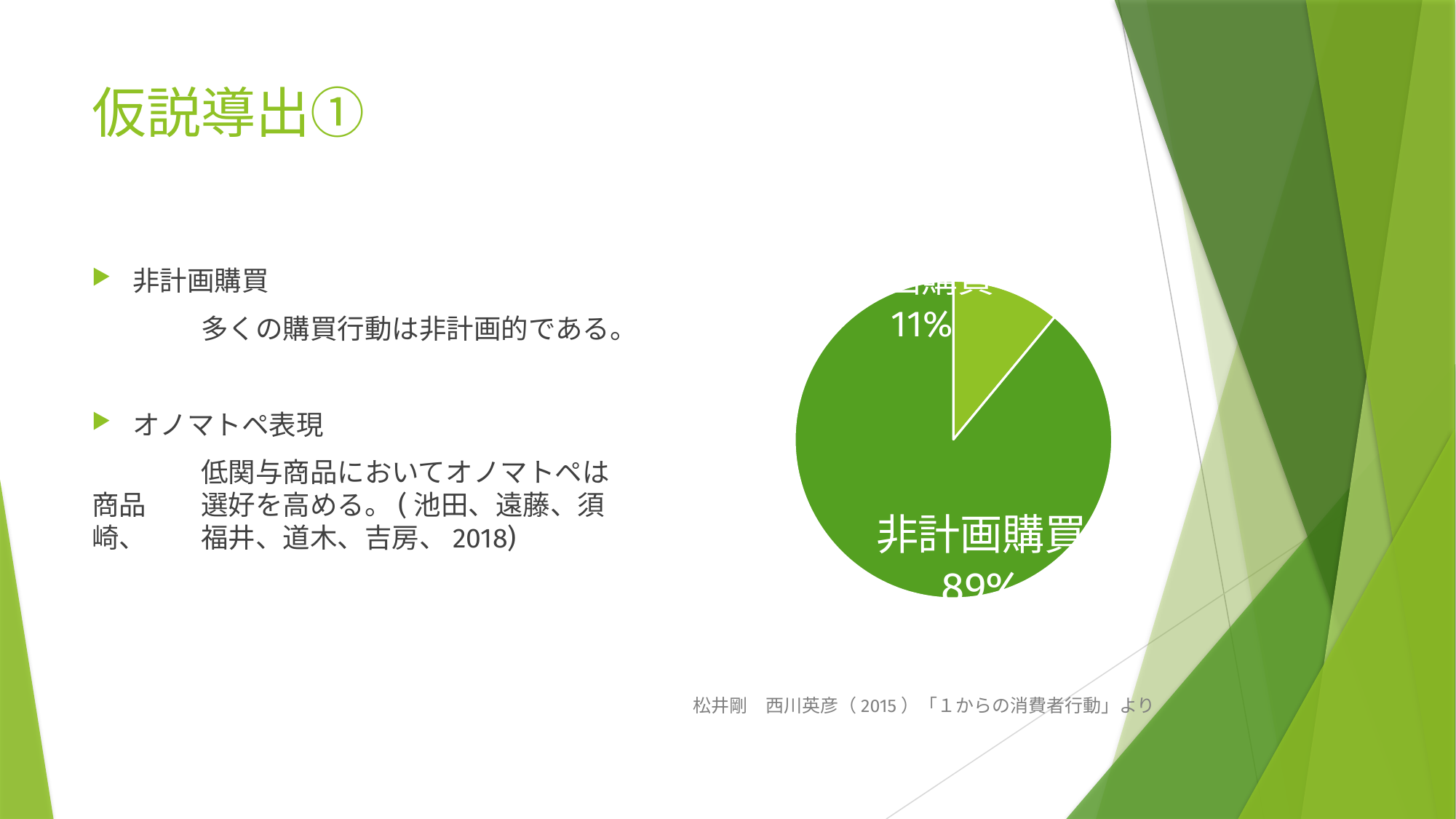

# 仮説導出①

### Chart

| Category | 列1 |
|---|---|
| 計画購買 | 11.0 |
| 非計画購買 | 89.0 |
非計画購買
	多くの購買行動は非計画的である。

オノマトペ表現
	低関与商品においてオノマトペは商品ああ選好を高める。(池田、遠藤、須崎、ああ福井、道木、吉房、2018)

松井剛　西川英彦（2015）「１からの消費者行動」より